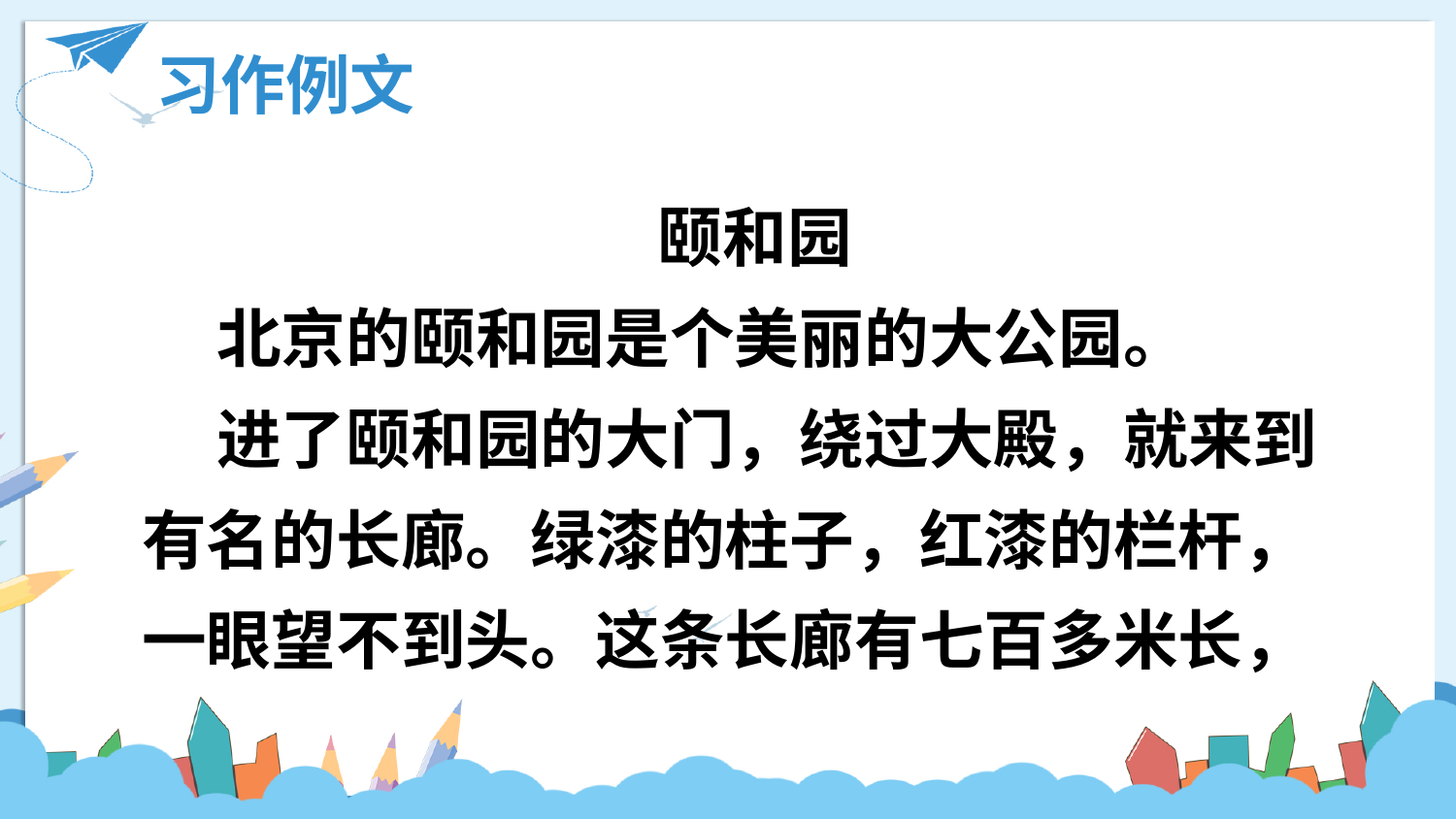

习作例文
颐和园
    北京的颐和园是个美丽的大公园。
    进了颐和园的大门，绕过大殿，就来到有名的长廊。绿漆的柱子，红漆的栏杆，一眼望不到头。这条长廊有七百多米长，